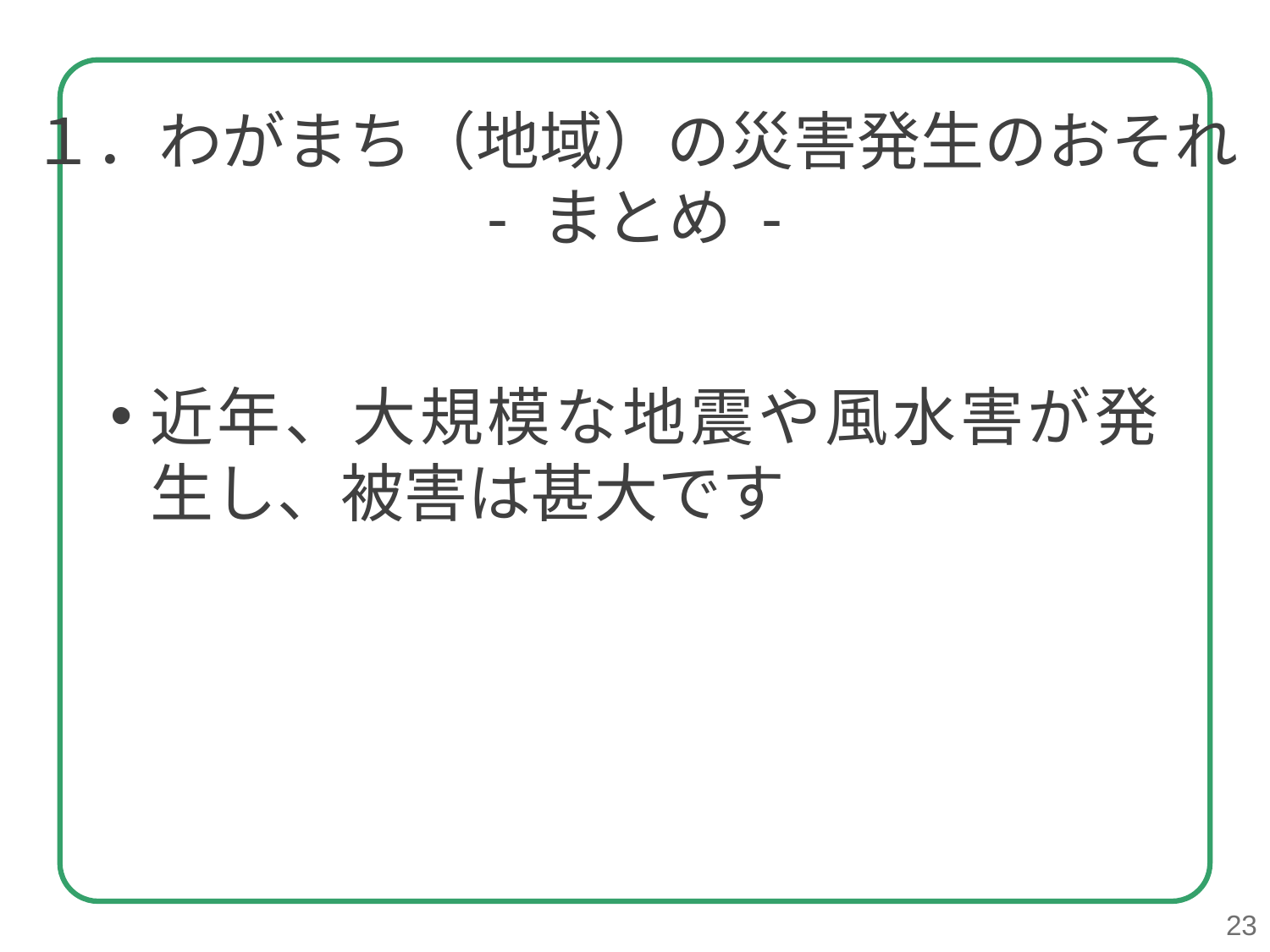

１．わがまち（地域）の災害発生のおそれ
- まとめ -
近年、大規模な地震や風水害が発生し、被害は甚大です
23